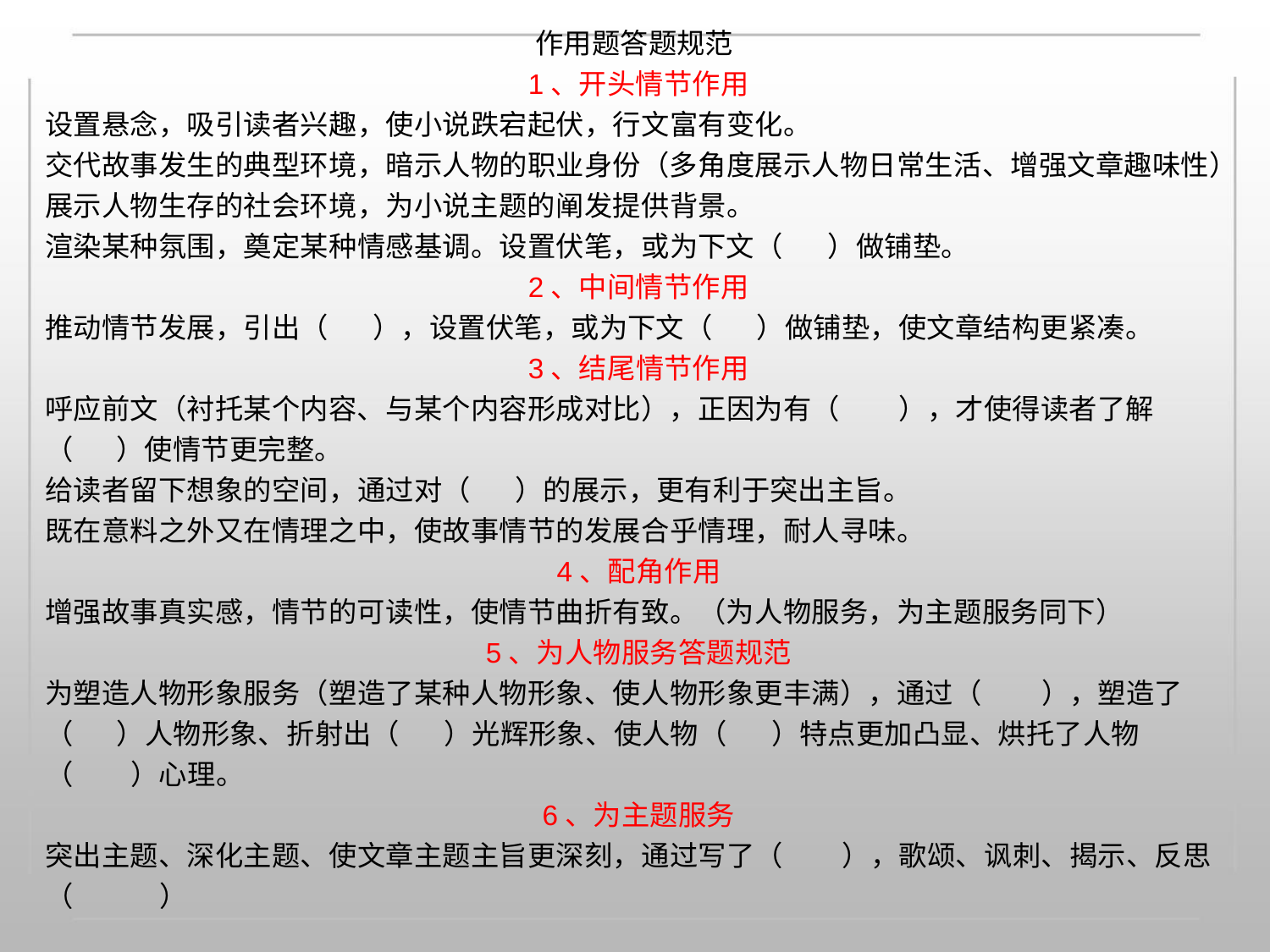

作用题答题规范
1、开头情节作用
设置悬念，吸引读者兴趣，使小说跌宕起伏，行文富有变化。
交代故事发生的典型环境，暗示人物的职业身份（多角度展示人物日常生活、增强文章趣味性）
展示人物生存的社会环境，为小说主题的阐发提供背景。
渲染某种氛围，奠定某种情感基调。设置伏笔，或为下文（
）做铺垫。
2、中间情节作用
推动情节发展，引出（
），设置伏笔，或为下文（
）做铺垫，使文章结构更紧凑。
3、结尾情节作用
呼应前文（衬托某个内容、与某个内容形成对比），正因为有（
）使情节更完整。
给读者留下想象的空间，通过对（
），才使得读者了解
（
）的展示，更有利于突出主旨。
既在意料之外又在情理之中，使故事情节的发展合乎情理，耐人寻味。
4、配角作用
增强故事真实感，情节的可读性，使情节曲折有致。（为人物服务，为主题服务同下）
5、为人物服务答题规范
为塑造人物形象服务（塑造了某种人物形象、使人物形象更丰满），通过（
），塑造了
（
（
）人物形象、折射出（
）心理。
）光辉形象、使人物（
）特点更加凸显、烘托了人物
6、为主题服务
突出主题、深化主题、使文章主题主旨更深刻，通过写了（
），歌颂、讽刺、揭示、反思
（
）